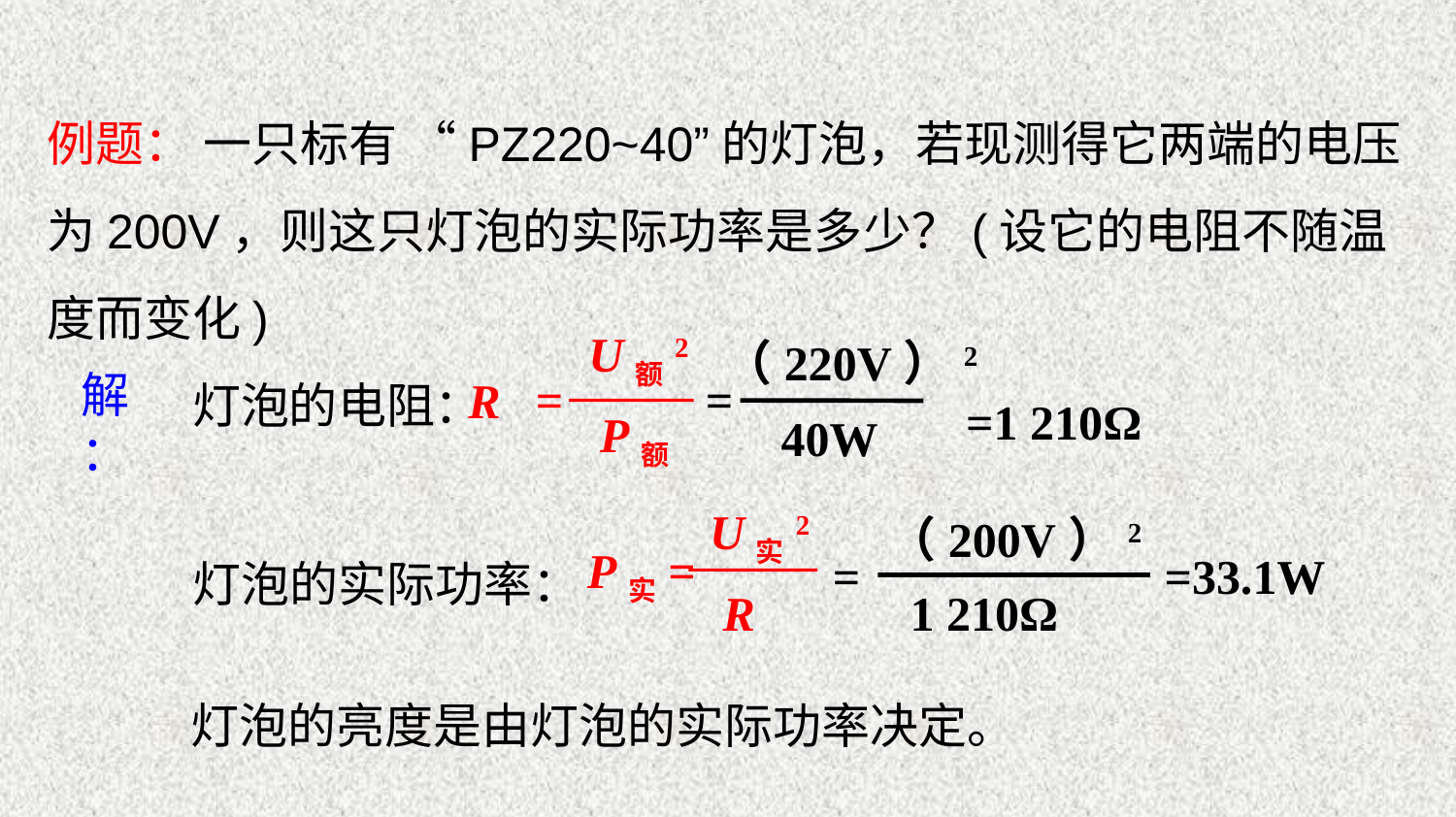

例题： 一只标有 “PZ220~40”的灯泡，若现测得它两端的电压为200V，则这只灯泡的实际功率是多少？(设它的电阻不随温度而变化)
U额2
=
R

P额
（220V）2
=

40W
=1 210Ω
解：
灯泡的电阻：
U实2
P实=

R
（200V）2
=

1 210Ω
=33.1W
灯泡的实际功率：
 灯泡的亮度是由灯泡的实际功率决定。